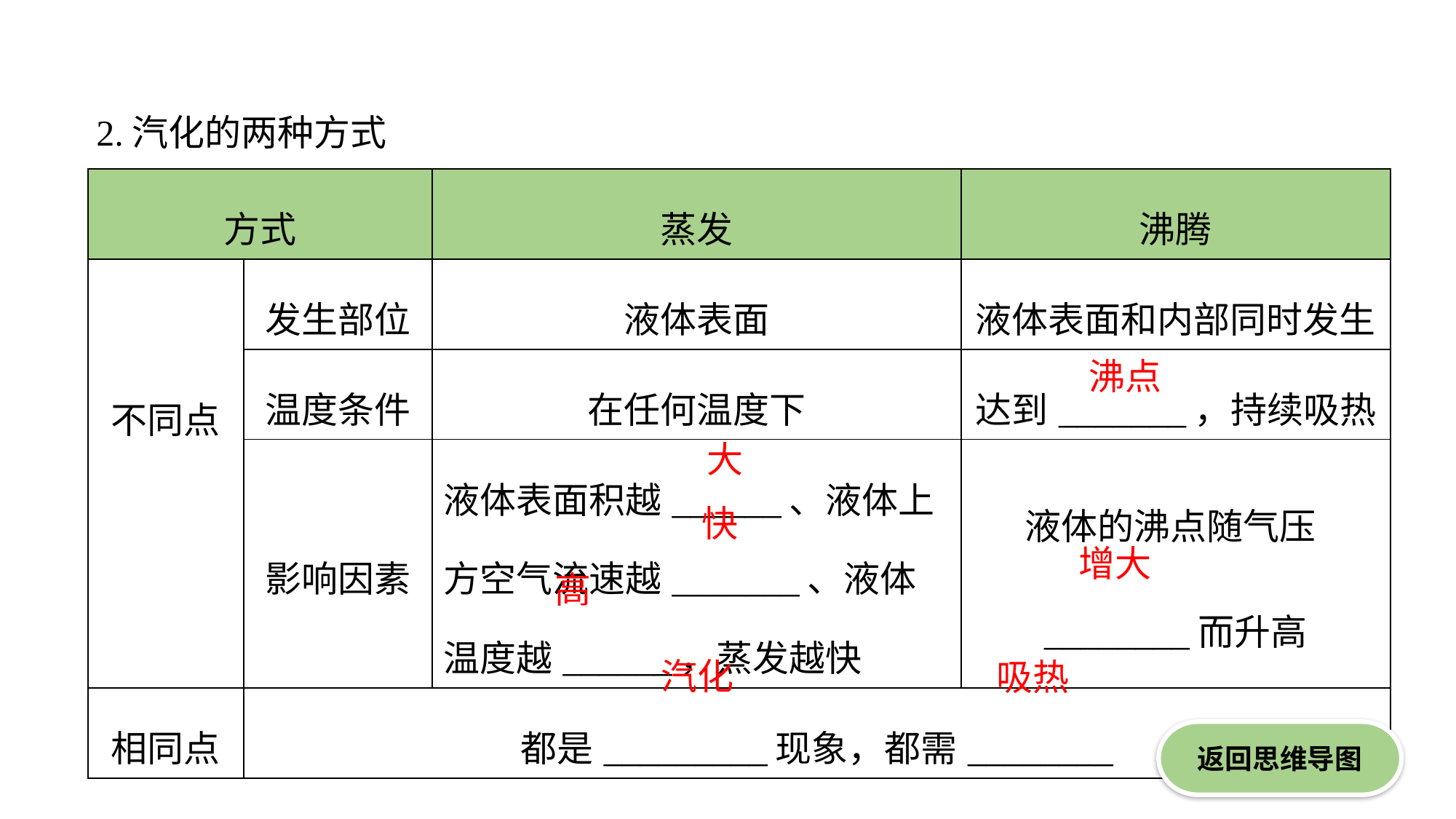

2.汽化的两种方式
| 方式 |  | 蒸发 | 沸腾 |
| --- | --- | --- | --- |
| 不同点 | 发生部位 | 液体表面 | 液体表面和内部同时发生 |
|  | 温度条件 | 在任何温度下 | 达到\_\_\_\_\_\_\_，持续吸热 |
|  | 影响因素 | 液体表面积越\_\_\_\_\_\_、液体上方空气流速越\_\_\_\_\_\_\_、液体温度越\_\_\_\_\_\_，蒸发越快 | 液体的沸点随气压\_\_\_\_\_\_\_\_而升高 |
| 相同点 | 都是\_\_\_\_\_\_\_\_\_现象，都需\_\_\_\_\_\_\_\_ |  |  |
沸点
大
快
增大
高
汽化
吸热
返回思维导图